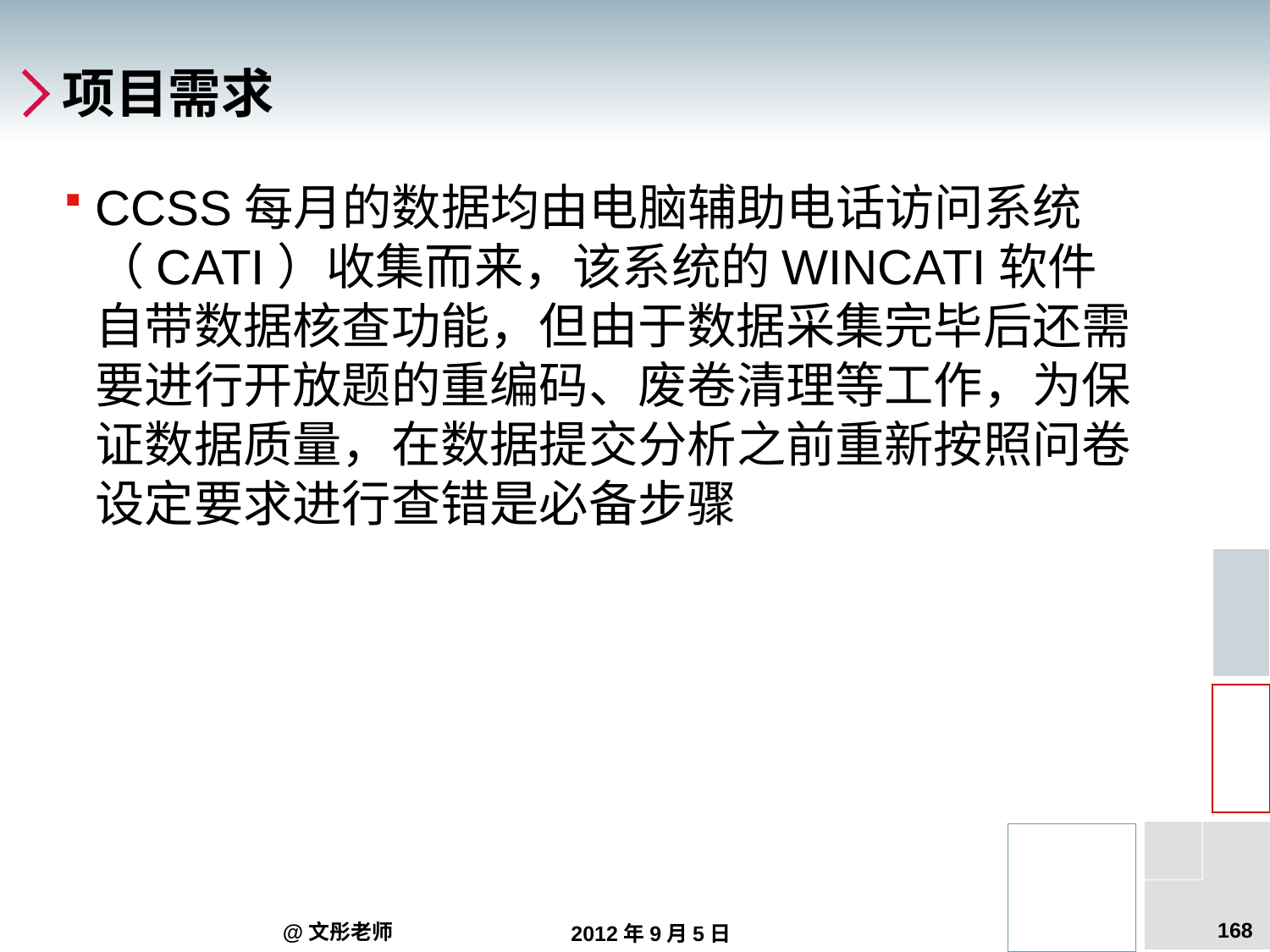

# 项目需求
CCSS每月的数据均由电脑辅助电话访问系统（CATI）收集而来，该系统的WINCATI软件自带数据核查功能，但由于数据采集完毕后还需要进行开放题的重编码、废卷清理等工作，为保证数据质量，在数据提交分析之前重新按照问卷设定要求进行查错是必备步骤
168
@文彤老师

2012年9月5日